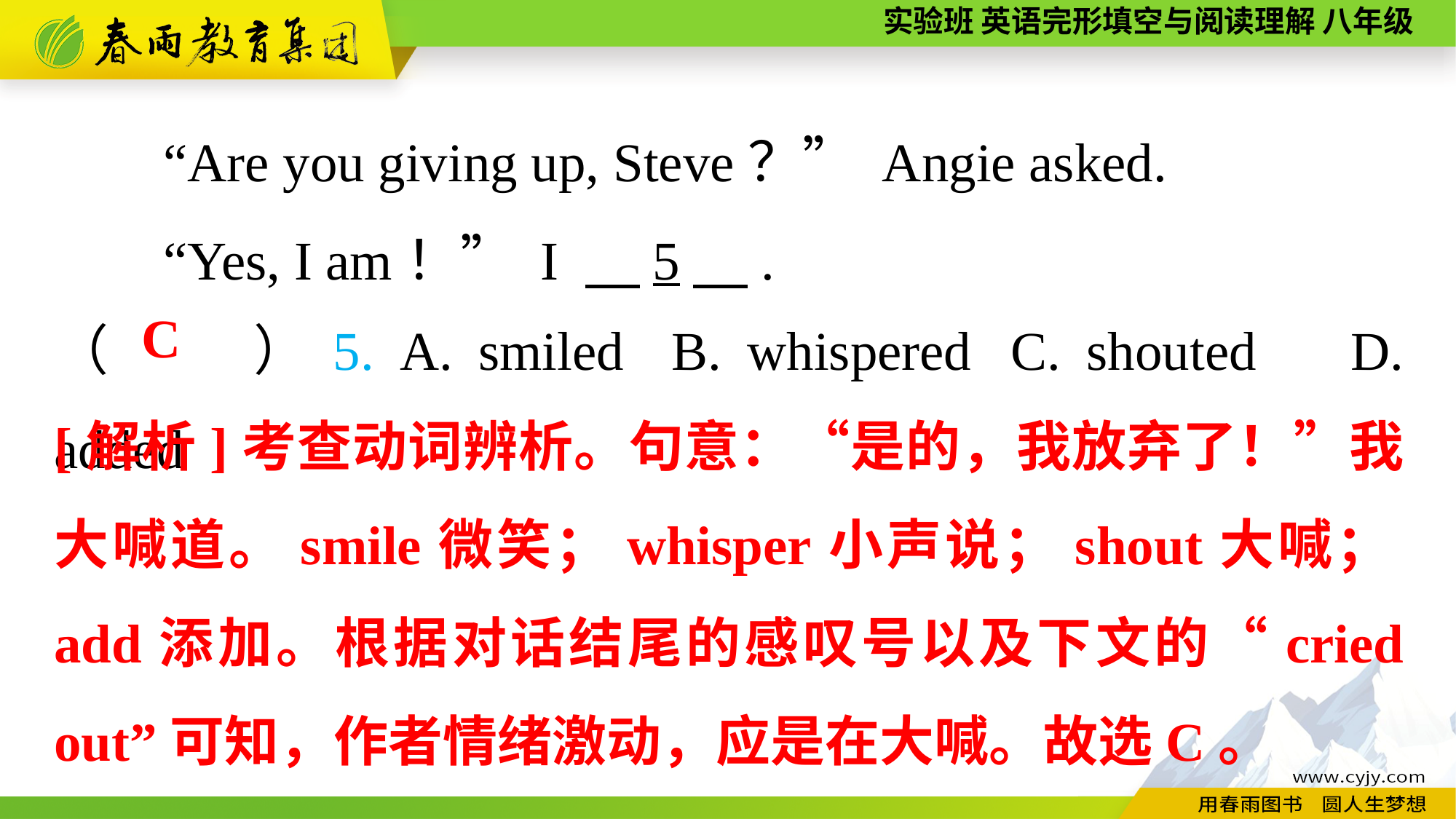

“Are you giving up, Steve？” Angie asked.
“Yes, I am！” I 　5　.
（　　）5. A. smiled	B. whispered	C. shouted	D. added
C
[解析]考查动词辨析。句意：“是的，我放弃了！”我大喊道。smile微笑；whisper小声说；shout大喊；add添加。根据对话结尾的感叹号以及下文的“cried out”可知，作者情绪激动，应是在大喊。故选C。